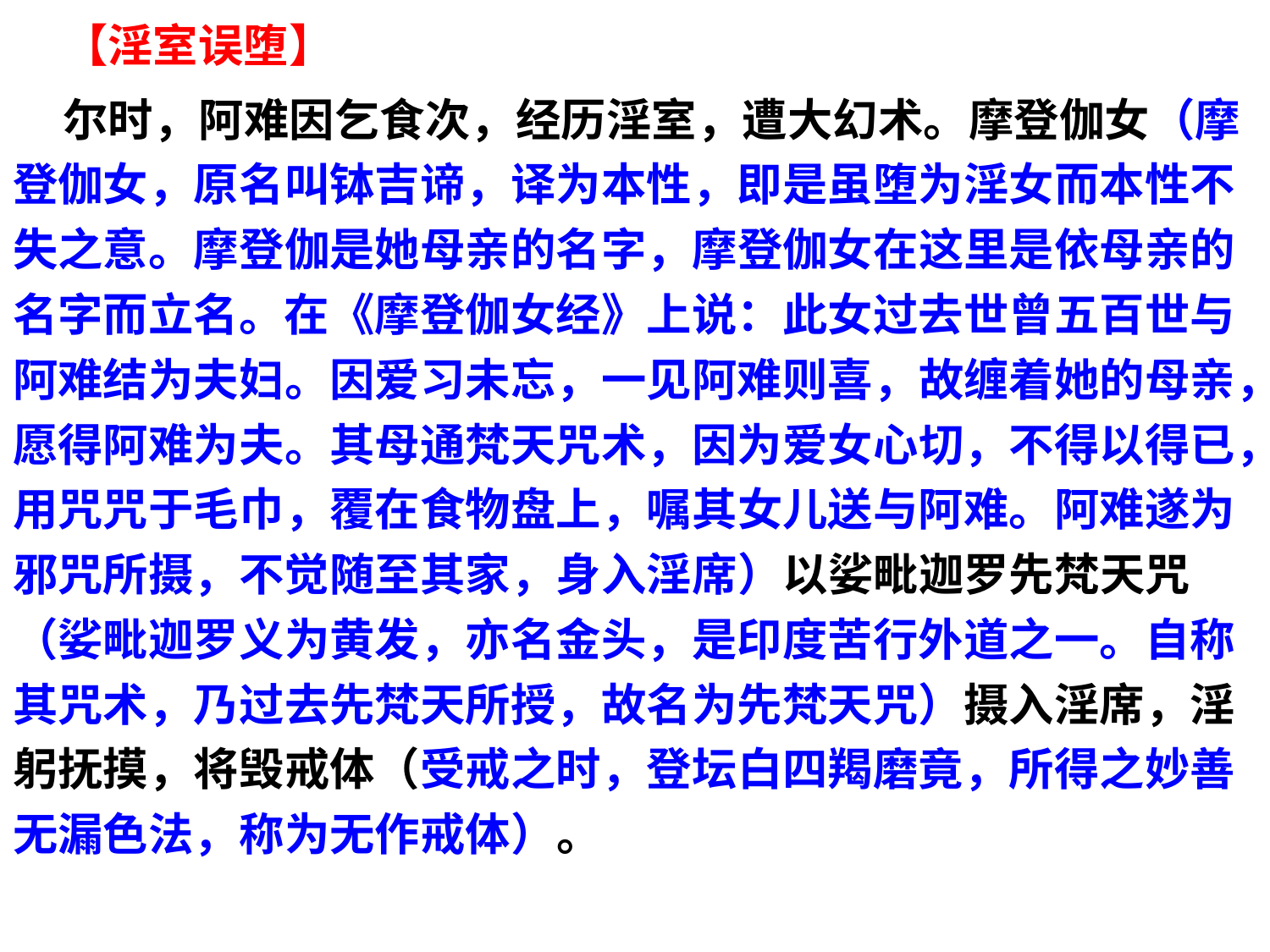

【淫室误堕】
    尔时，阿难因乞食次，经历淫室，遭大幻术。摩登伽女（摩登伽女，原名叫钵吉谛，译为本性，即是虽堕为淫女而本性不失之意。摩登伽是她母亲的名字，摩登伽女在这里是依母亲的名字而立名。在《摩登伽女经》上说：此女过去世曾五百世与阿难结为夫妇。因爱习未忘，一见阿难则喜，故缠着她的母亲，愿得阿难为夫。其母通梵天咒术，因为爱女心切，不得以得已，用咒咒于毛巾，覆在食物盘上，嘱其女儿送与阿难。阿难遂为邪咒所摄，不觉随至其家，身入淫席）以娑毗迦罗先梵天咒（娑毗迦罗义为黄发，亦名金头，是印度苦行外道之一。自称其咒术，乃过去先梵天所授，故名为先梵天咒）摄入淫席，淫躬抚摸，将毁戒体（受戒之时，登坛白四羯磨竟，所得之妙善无漏色法，称为无作戒体）。